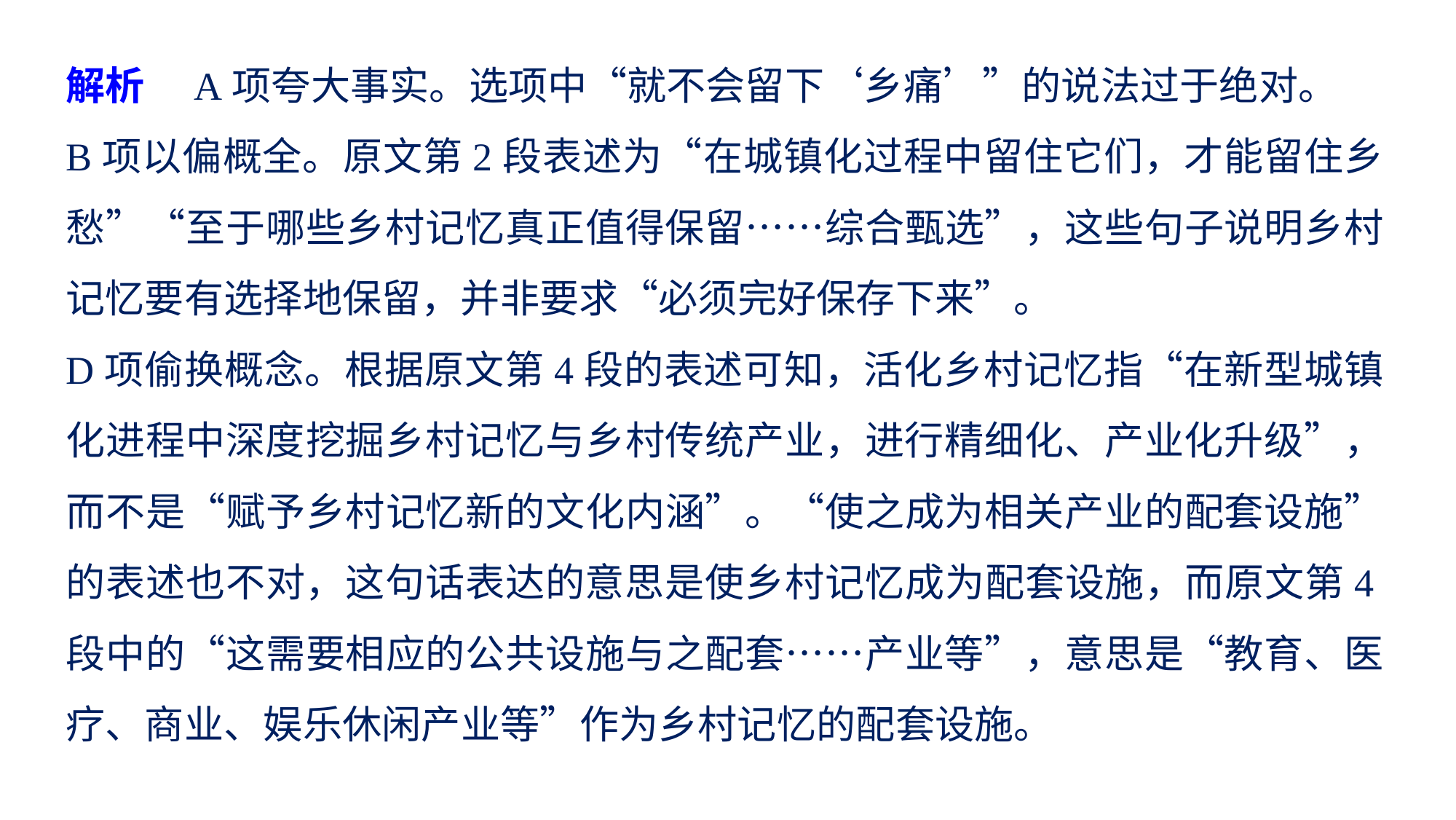

解析　A项夸大事实。选项中“就不会留下‘乡痛’”的说法过于绝对。
B项以偏概全。原文第2段表述为“在城镇化过程中留住它们，才能留住乡愁”“至于哪些乡村记忆真正值得保留……综合甄选”，这些句子说明乡村记忆要有选择地保留，并非要求“必须完好保存下来”。
D项偷换概念。根据原文第4段的表述可知，活化乡村记忆指“在新型城镇化进程中深度挖掘乡村记忆与乡村传统产业，进行精细化、产业化升级”，而不是“赋予乡村记忆新的文化内涵”。“使之成为相关产业的配套设施”的表述也不对，这句话表达的意思是使乡村记忆成为配套设施，而原文第4段中的“这需要相应的公共设施与之配套……产业等”，意思是“教育、医疗、商业、娱乐休闲产业等”作为乡村记忆的配套设施。